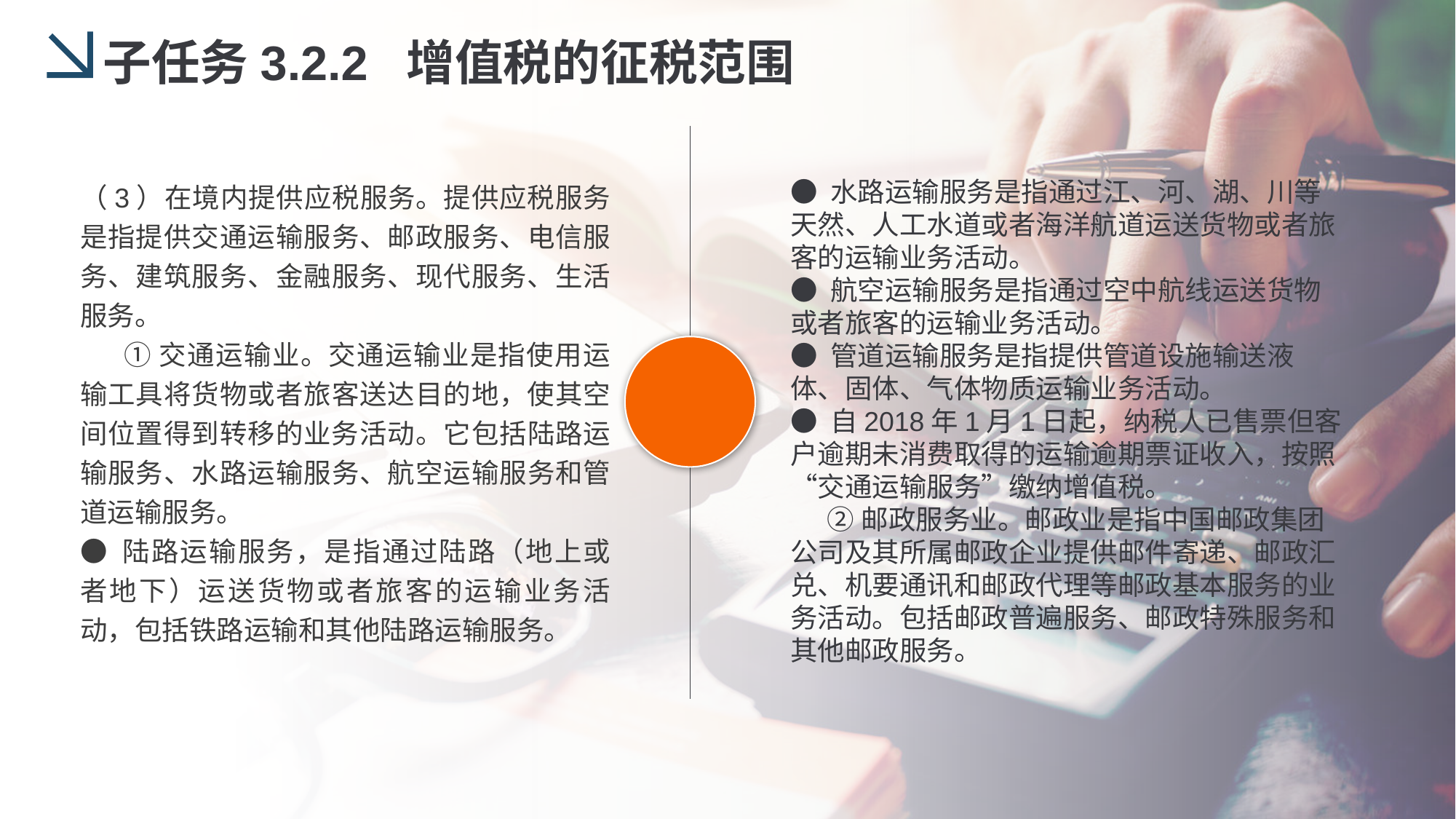

子任务3.2.2  增值税的征税范围

（3）在境内提供应税服务。提供应税服务是指提供交通运输服务、邮政服务、电信服务、建筑服务、金融服务、现代服务、生活服务。
      ①交通运输业。交通运输业是指使用运输工具将货物或者旅客送达目的地，使其空间位置得到转移的业务活动。它包括陆路运输服务、水路运输服务、航空运输服务和管道运输服务。
● 陆路运输服务，是指通过陆路（地上或者地下）运送货物或者旅客的运输业务活动，包括铁路运输和其他陆路运输服务。

● 水路运输服务是指通过江、河、湖、川等天然、人工水道或者海洋航道运送货物或者旅客的运输业务活动。
● 航空运输服务是指通过空中航线运送货物或者旅客的运输业务活动。
● 管道运输服务是指提供管道设施输送液体、固体、气体物质运输业务活动。
● 自2018年1月1日起，纳税人已售票但客户逾期未消费取得的运输逾期票证收入，按照“交通运输服务”缴纳增值税。
      ②邮政服务业。邮政业是指中国邮政集团公司及其所属邮政企业提供邮件寄递、邮政汇兑、机要通讯和邮政代理等邮政基本服务的业务活动。包括邮政普遍服务、邮政特殊服务和其他邮政服务。